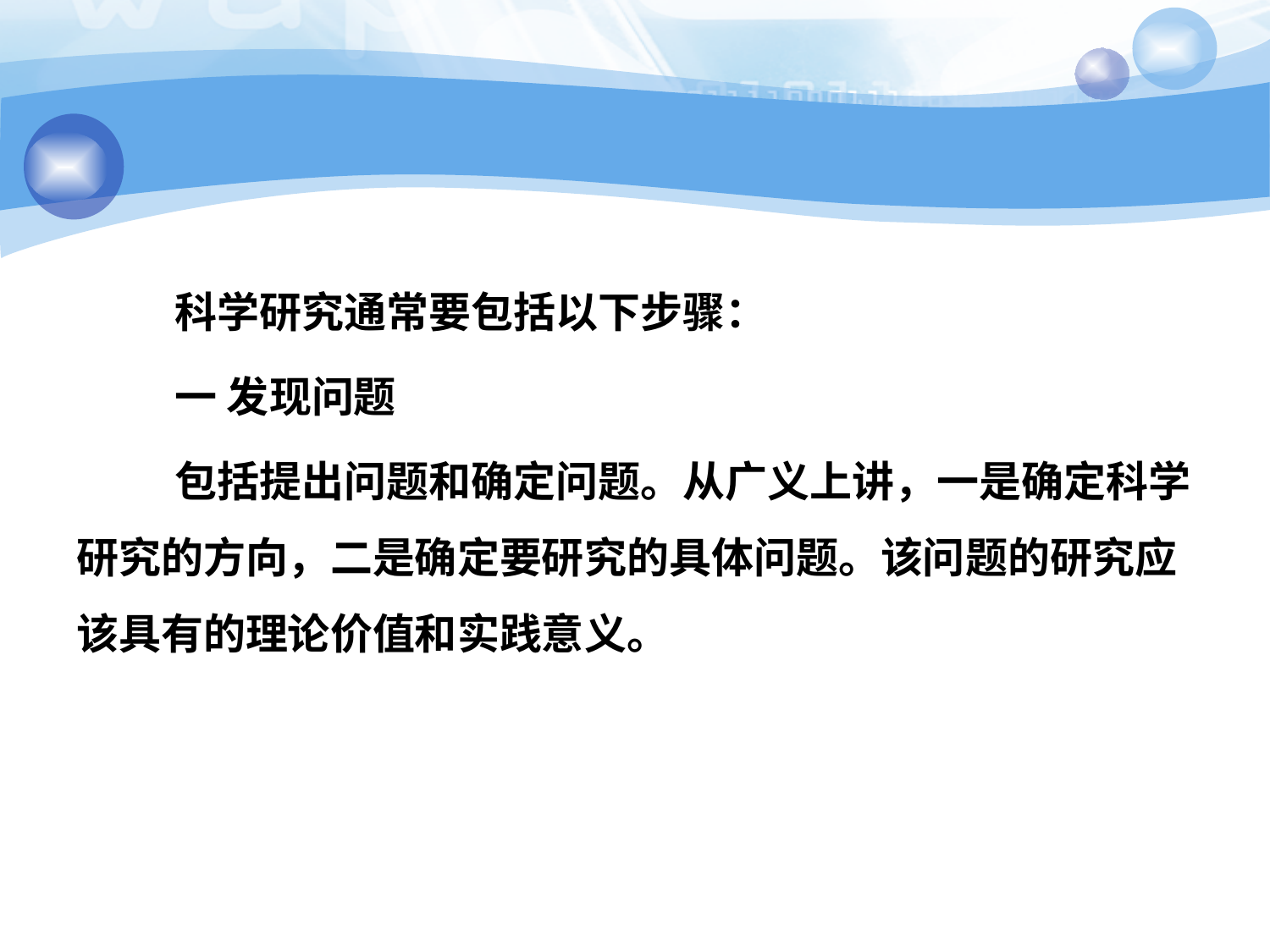

科学研究通常要包括以下步骤：
一 发现问题
包括提出问题和确定问题。从广义上讲，一是确定科学研究的方向，二是确定要研究的具体问题。该问题的研究应该具有的理论价值和实践意义。